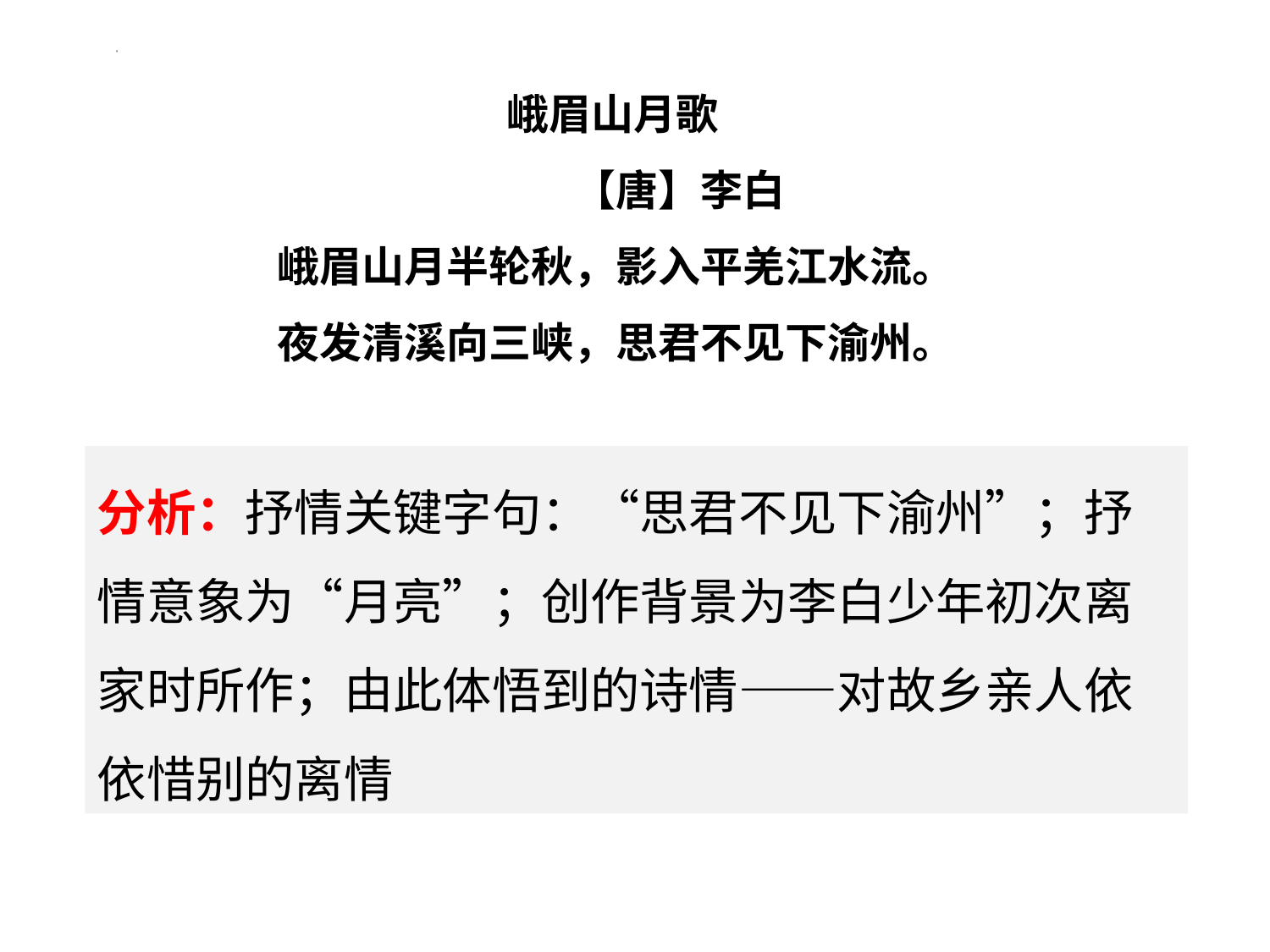

峨眉山月歌
                              【唐】李白
峨眉山月半轮秋，影入平羌江水流。
夜发清溪向三峡，思君不见下渝州。

分析：抒情关键字句：“思君不见下渝州”；抒情意象为“月亮”；创作背景为李白少年初次离家时所作；由此体悟到的诗情——对故乡亲人依依惜别的离情